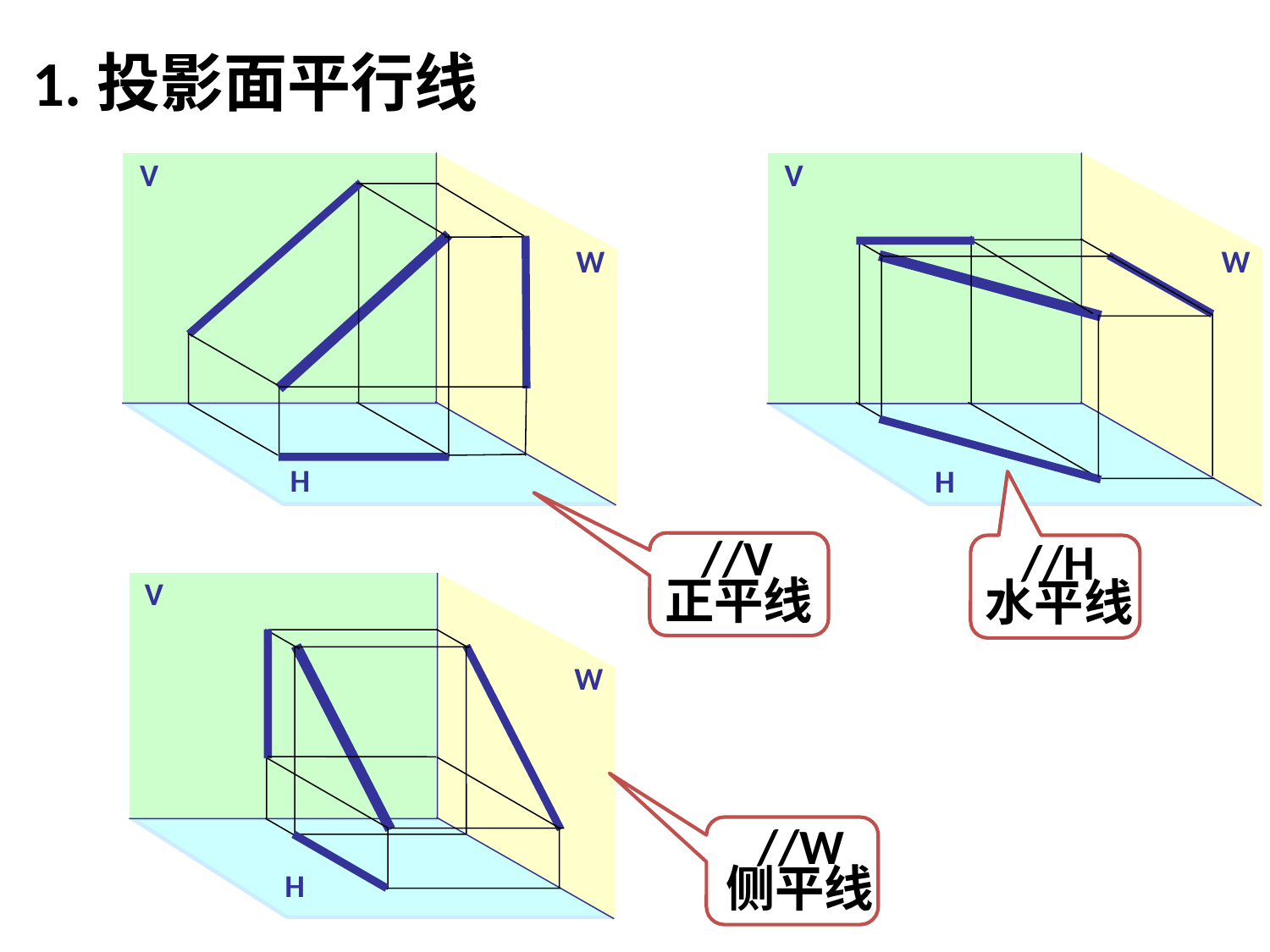

1.投影面平行线
V

W

H

V

W

H

//V
//H

正平线
水平线
V

W

H

//W

侧平线